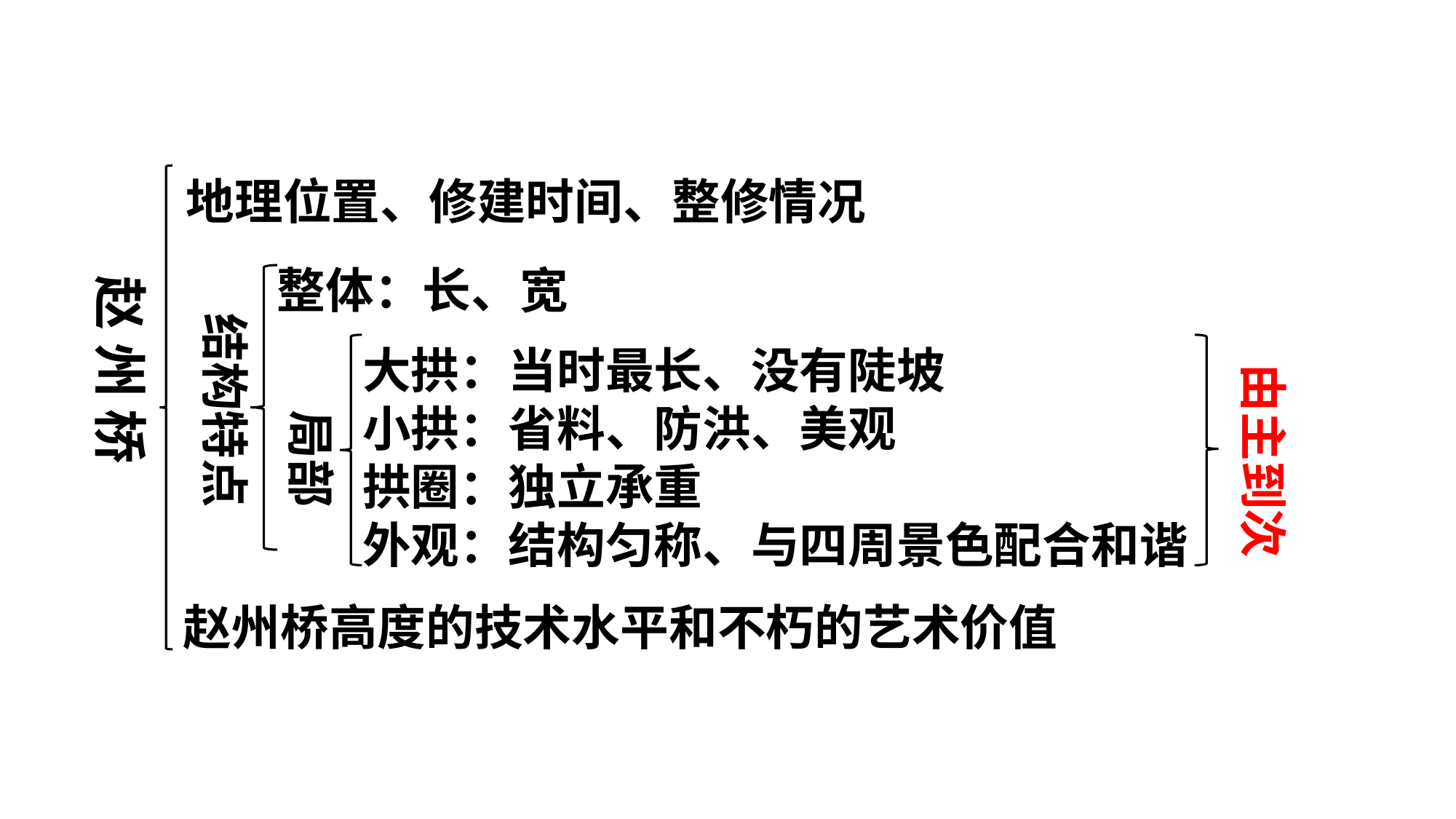

地理位置、修建时间、整修情况
整体：长、宽
赵 州 桥

结构特点

大拱：当时最长、没有陡坡
小拱：省料、防洪、美观
拱圈：独立承重
外观：结构匀称、与四周景色配合和谐

由主到次
局部
赵州桥高度的技术水平和不朽的艺术价值